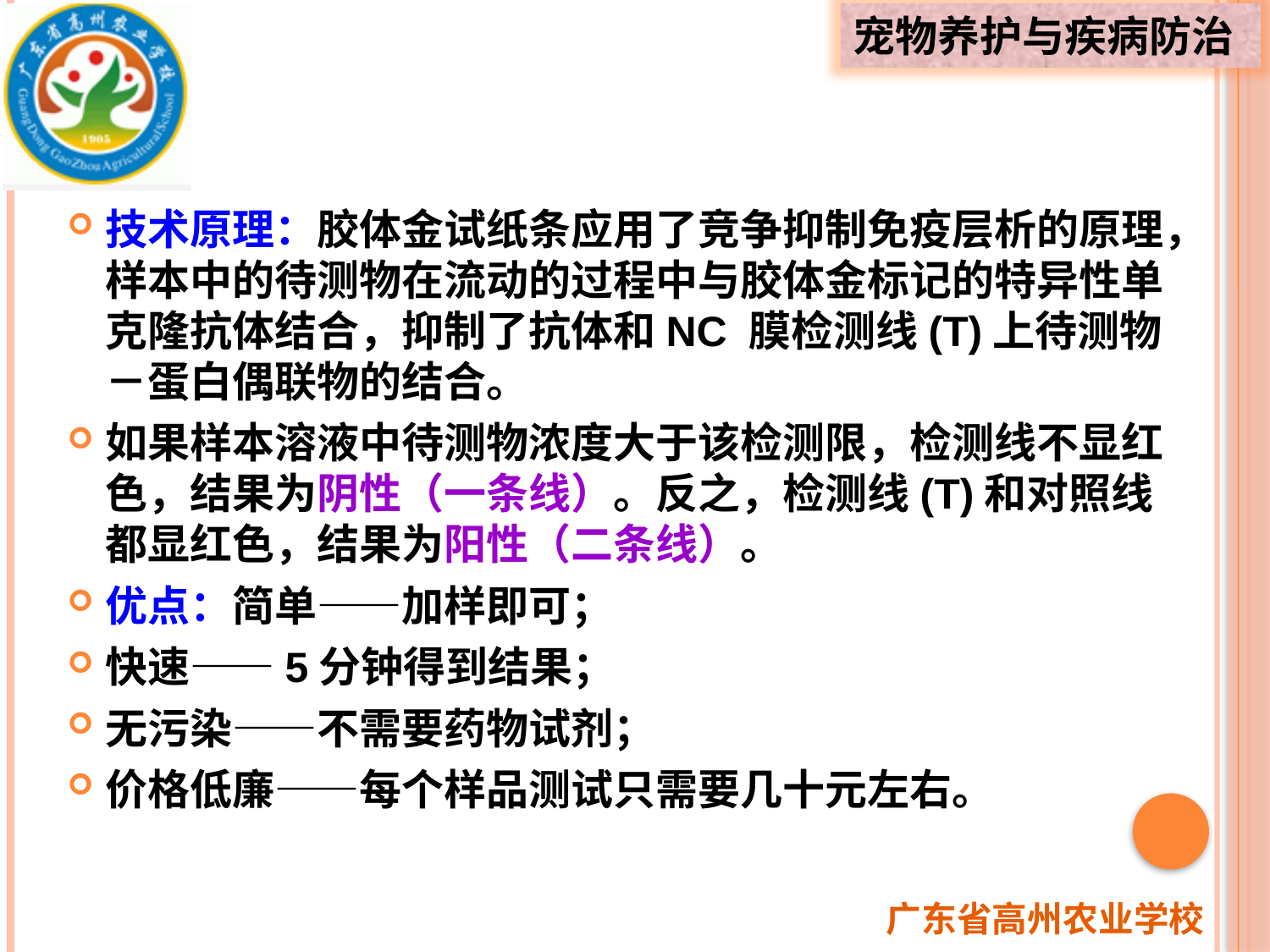

技术原理：胶体金试纸条应用了竞争抑制免疫层析的原理，样本中的待测物在流动的过程中与胶体金标记的特异性单克隆抗体结合，抑制了抗体和NC 膜检测线(T)上待测物－蛋白偶联物的结合。
如果样本溶液中待测物浓度大于该检测限，检测线不显红色，结果为阴性（一条线）。反之，检测线(T)和对照线都显红色，结果为阳性（二条线）。
优点：简单——加样即可；
快速——5分钟得到结果；
无污染——不需要药物试剂；
价格低廉——每个样品测试只需要几十元左右。